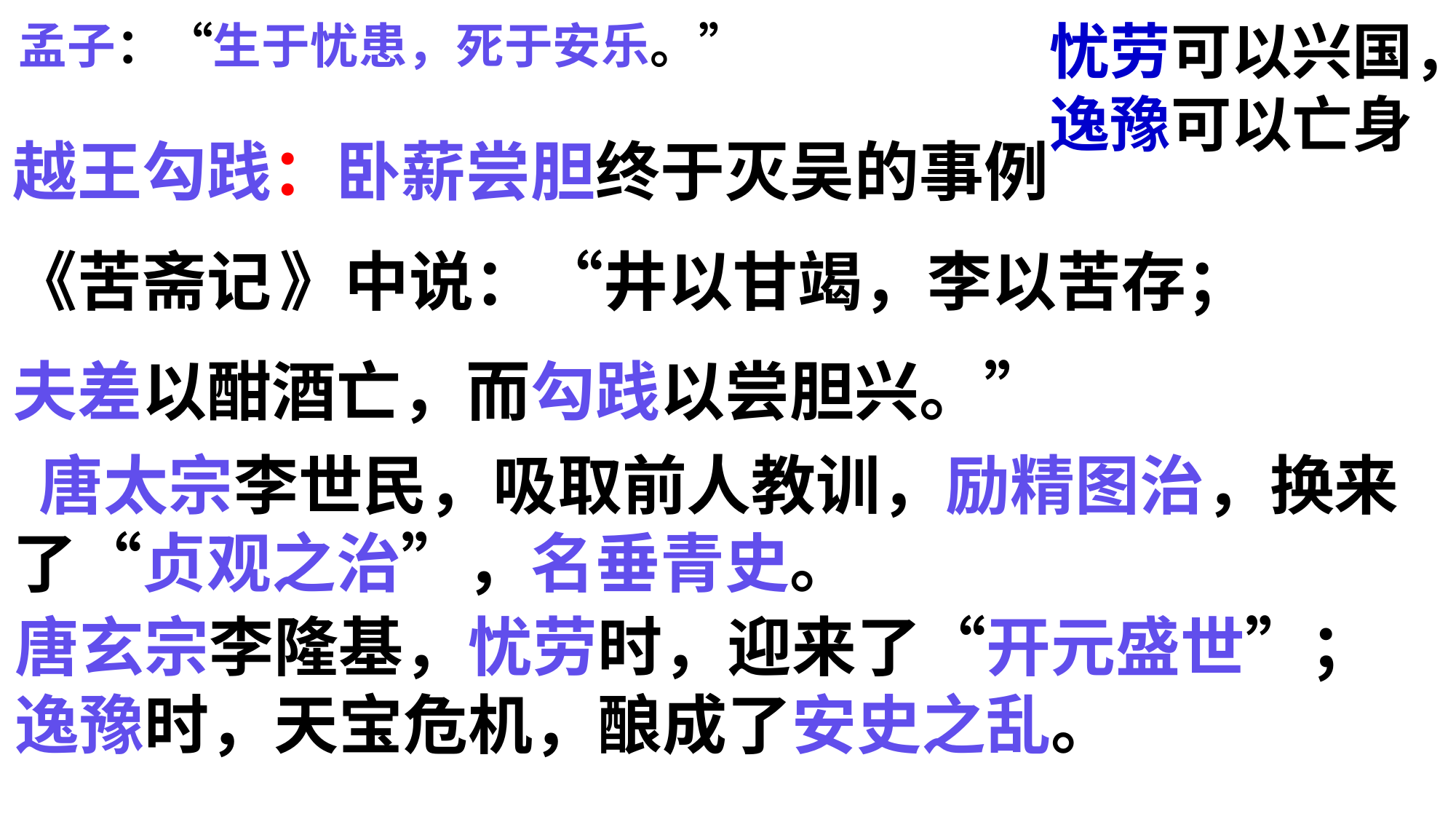

忧劳可以兴国，
逸豫可以亡身
孟子：“生于忧患，死于安乐。”
越王勾践：卧薪尝胆终于灭吴的事例
《苦斋记 》中说：“井以甘竭，李以苦存；
夫差以酣酒亡，而勾践以尝胆兴。”

 唐太宗李世民，吸取前人教训，励精图治，换来了“贞观之治”，名垂青史。

唐玄宗李隆基，忧劳时，迎来了“开元盛世”；逸豫时，天宝危机，酿成了安史之乱。